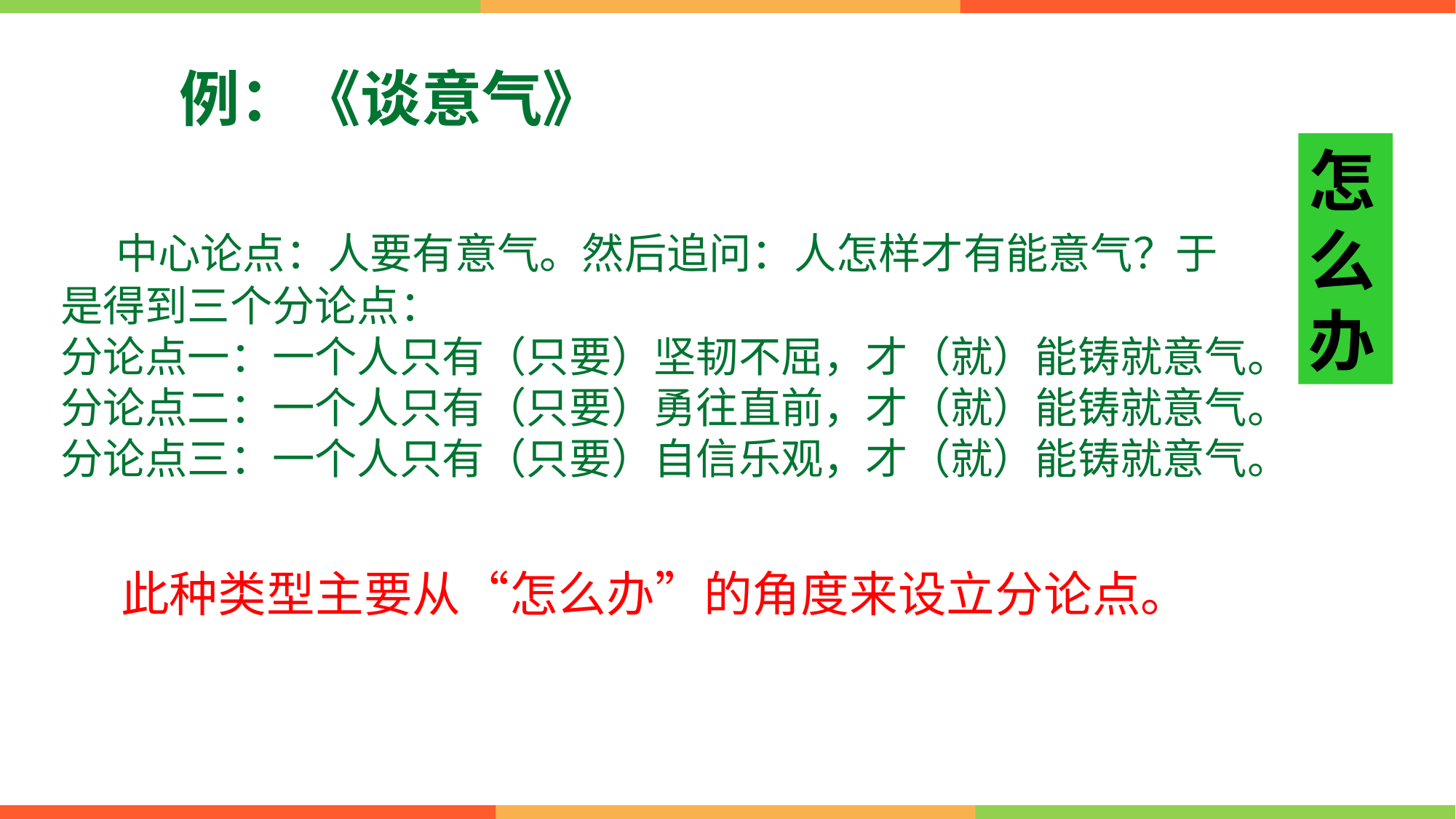

例：《谈意气》
怎么办
    中心论点：人要有意气。然后追问：人怎样才有能意气？于是得到三个分论点：
分论点一：一个人只有（只要）坚韧不屈，才（就）能铸就意气。
分论点二：一个人只有（只要）勇往直前，才（就）能铸就意气。
分论点三：一个人只有（只要）自信乐观，才（就）能铸就意气。
　此种类型主要从“怎么办”的角度来设立分论点。